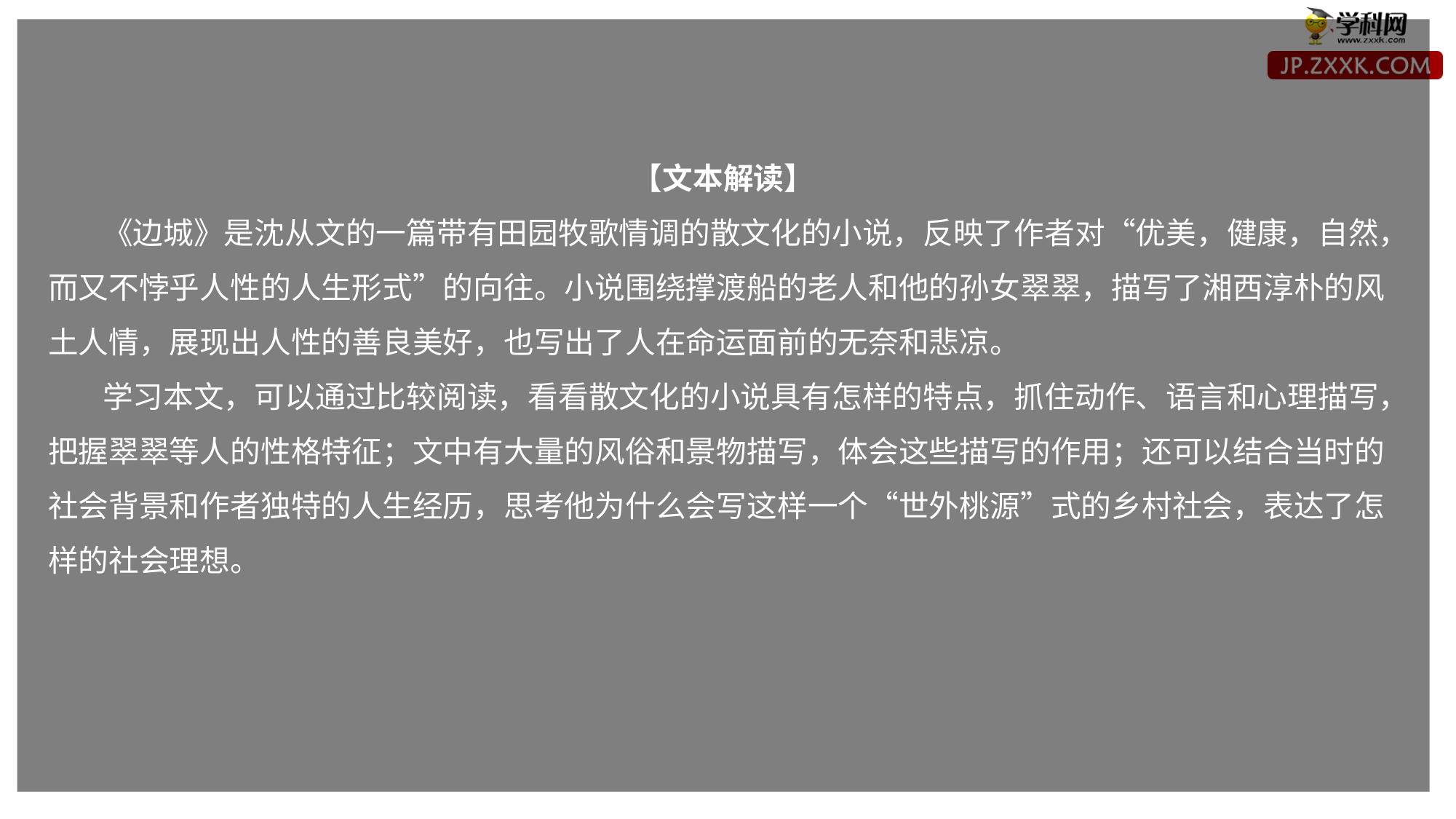

【文本解读】
《边城》是沈从文的一篇带有田园牧歌情调的散文化的小说，反映了作者对“优美，健康，自然，而又不悖乎人性的人生形式”的向往。小说围绕撑渡船的老人和他的孙女翠翠，描写了湘西淳朴的风土人情，展现出人性的善良美好，也写出了人在命运面前的无奈和悲凉。
学习本文，可以通过比较阅读，看看散文化的小说具有怎样的特点，抓住动作、语言和心理描写，把握翠翠等人的性格特征；文中有大量的风俗和景物描写，体会这些描写的作用；还可以结合当时的社会背景和作者独特的人生经历，思考他为什么会写这样一个“世外桃源”式的乡村社会，表达了怎样的社会理想。